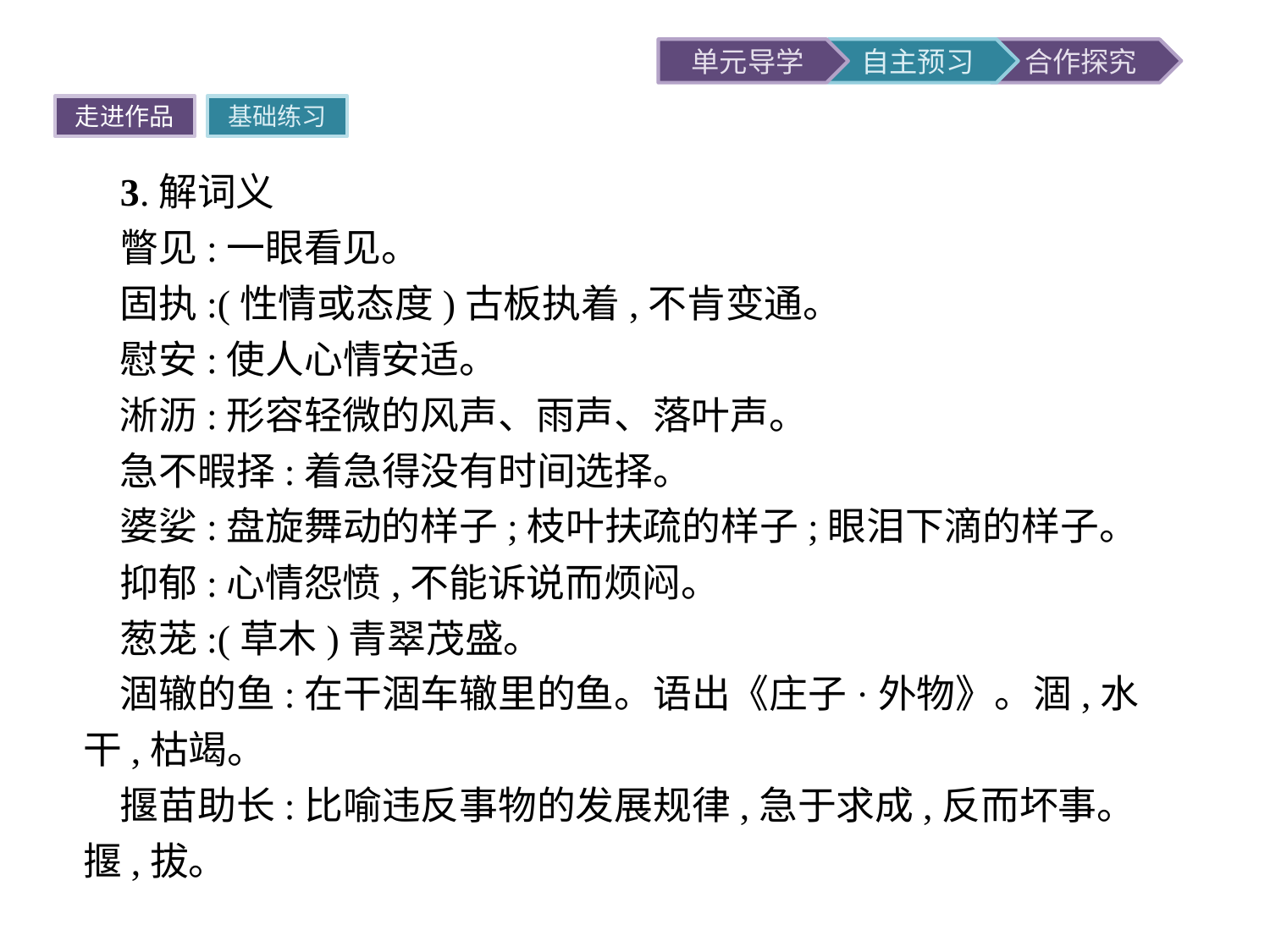

走进作品
基础练习
3.解词义
瞥见:一眼看见。
固执:(性情或态度)古板执着,不肯变通。
慰安:使人心情安适。
淅沥:形容轻微的风声、雨声、落叶声。
急不暇择:着急得没有时间选择。
婆娑:盘旋舞动的样子;枝叶扶疏的样子;眼泪下滴的样子。
抑郁:心情怨愤,不能诉说而烦闷。
葱茏:(草木)青翠茂盛。
涸辙的鱼:在干涸车辙里的鱼。语出《庄子·外物》。涸,水干,枯竭。
揠苗助长:比喻违反事物的发展规律,急于求成,反而坏事。揠,拔。